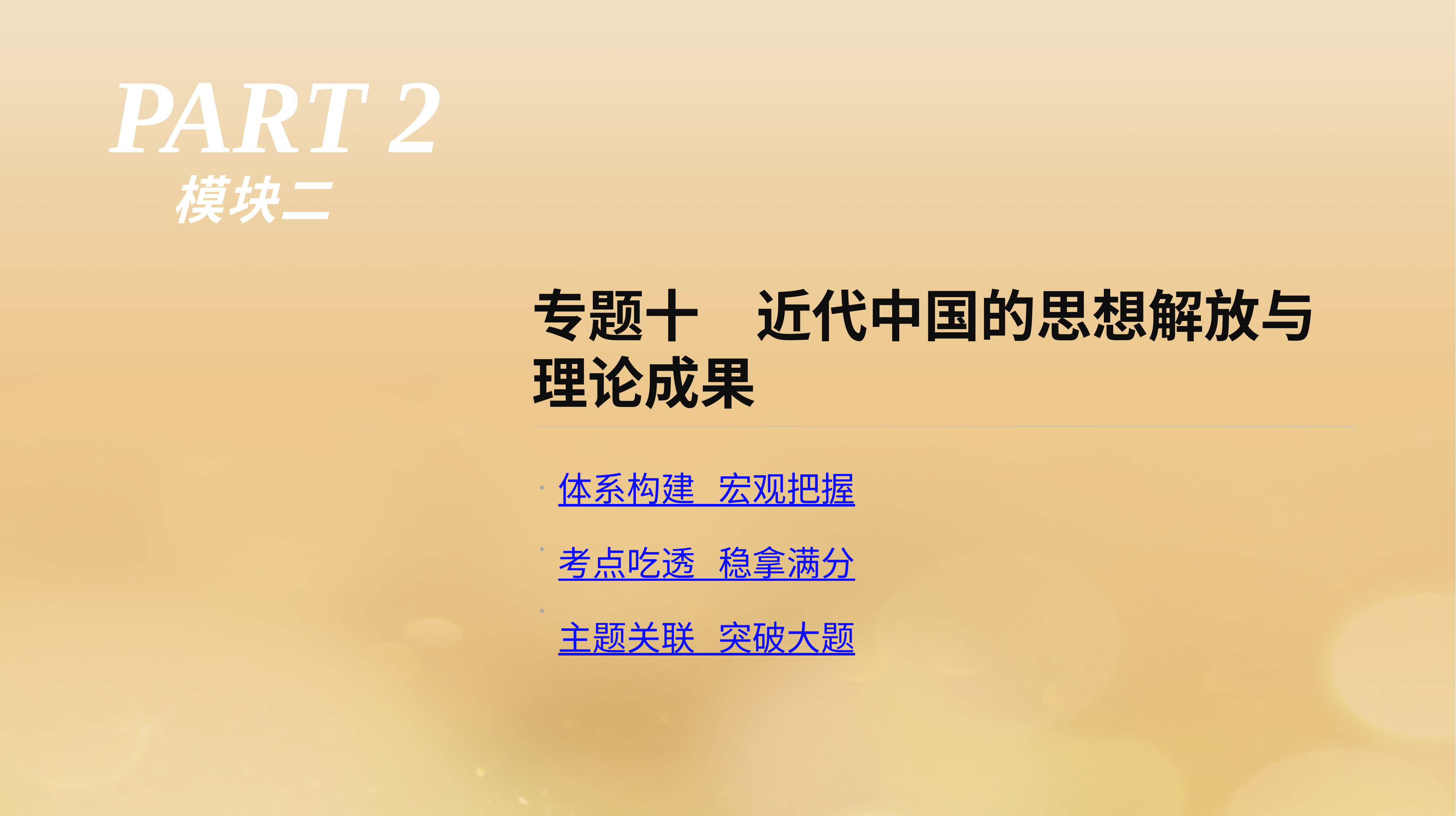

PART 2
模块二
专题十　近代中国的思想解放与理论成果
·
·
·
体系构建   宏观把握
考点吃透   稳拿满分
主题关联   突破大题